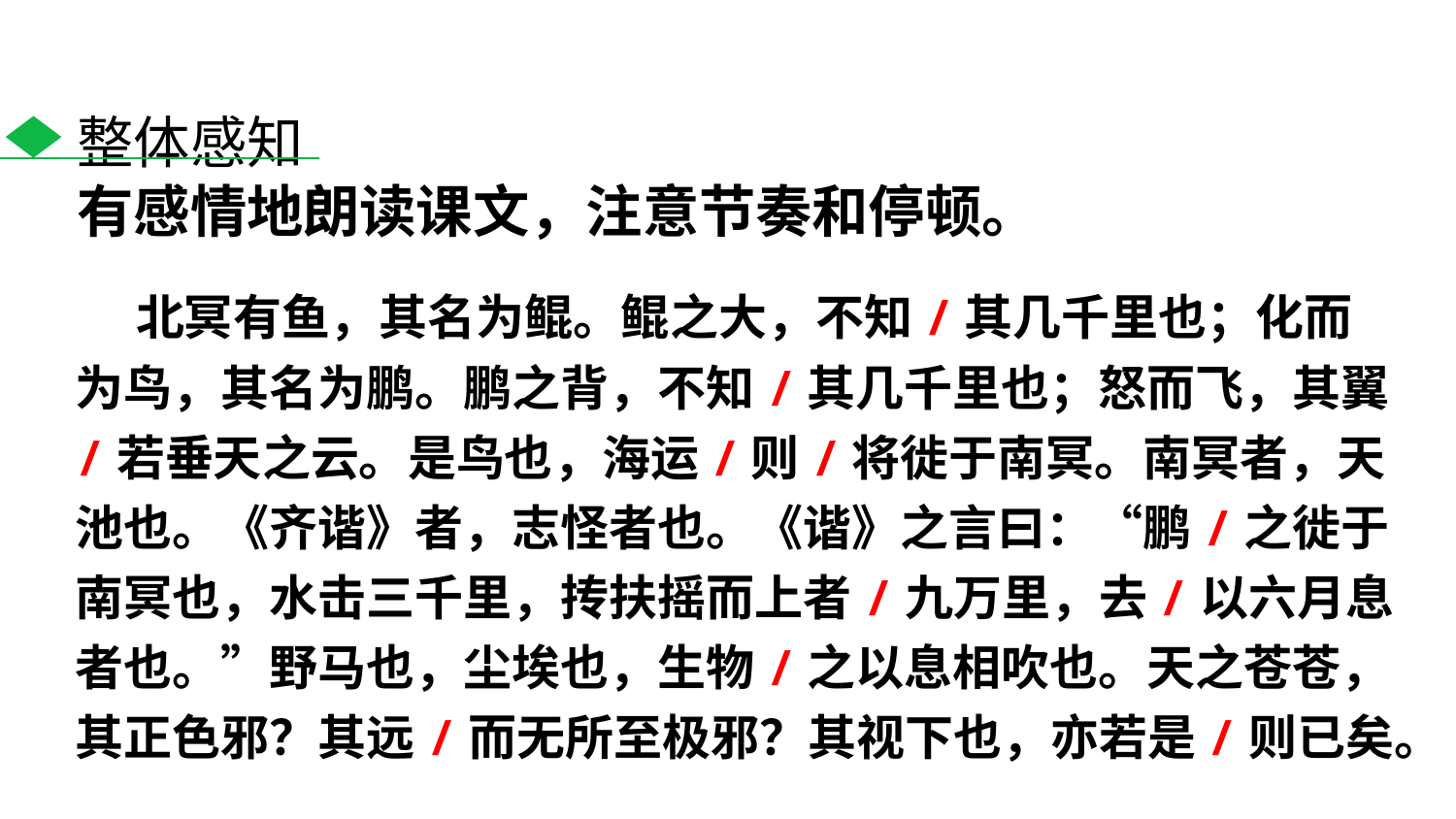

整体感知

有感情地朗读课文，注意节奏和停顿。

    北冥有鱼，其名为鲲。鲲之大，不知/其几千里也；化而为鸟，其名为鹏。鹏之背，不知/其几千里也；怒而飞，其翼/若垂天之云。是鸟也，海运/则/将徙于南冥。南冥者，天池也。《齐谐》者，志怪者也。《谐》之言曰：“鹏/之徙于南冥也，水击三千里，抟扶摇而上者/九万里，去/以六月息者也。”野马也，尘埃也，生物/之以息相吹也。天之苍苍，其正色邪？其远/而无所至极邪？其视下也，亦若是/则已矣。